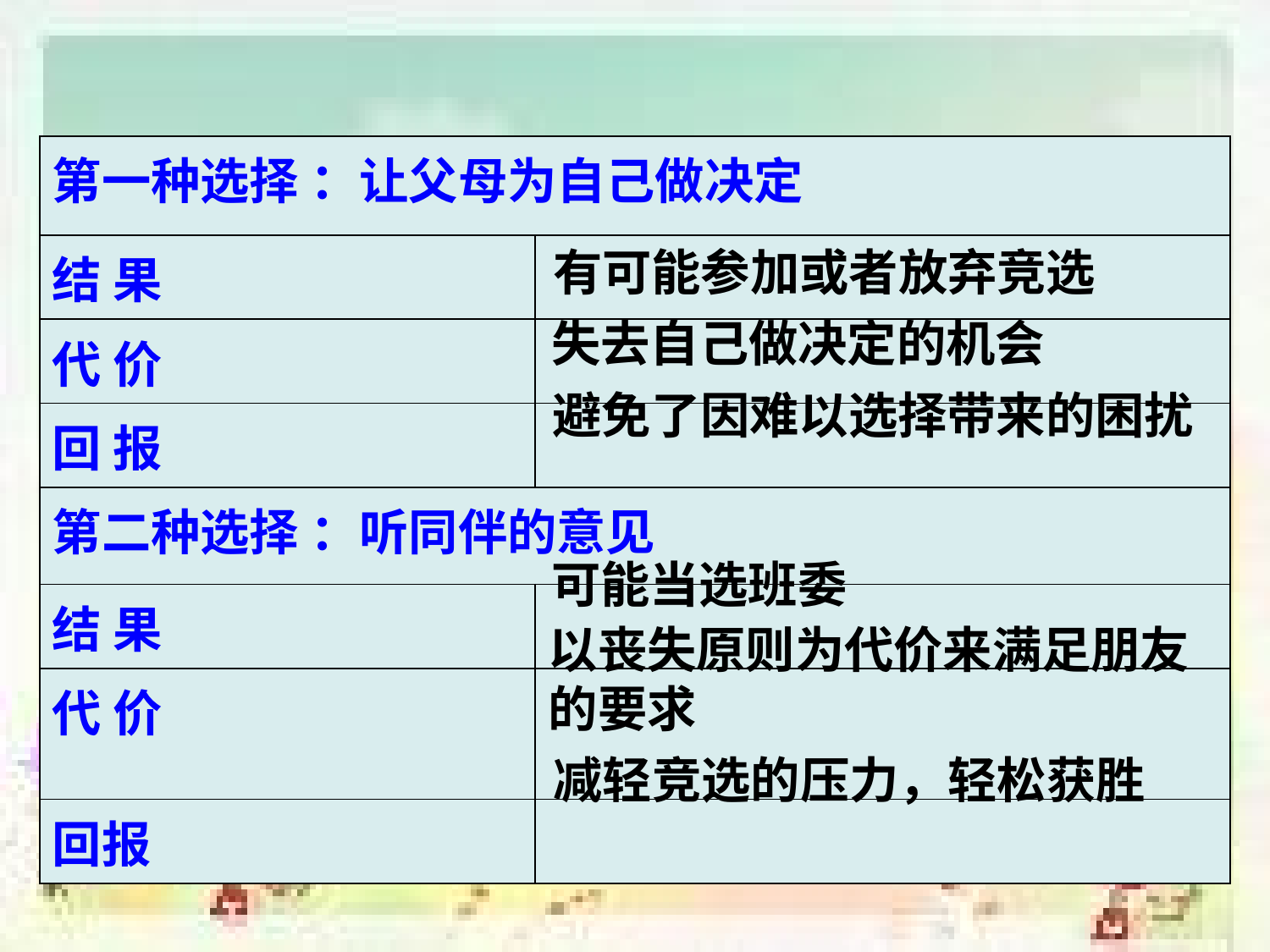

| 第一种选择 ：让父母为自己做决定 |  |
| --- | --- |
| 结 果 |  |
| 代 价 |  |
| 回 报 |  |
| 第二种选择 ：听同伴的意见 |  |
| 结 果 |  |
| 代 价 |  |
| 回报 |  |
有可能参加或者放弃竞选
失去自己做决定的机会
避免了因难以选择带来的困扰
可能当选班委
以丧失原则为代价来满足朋友的要求
减轻竞选的压力，轻松获胜